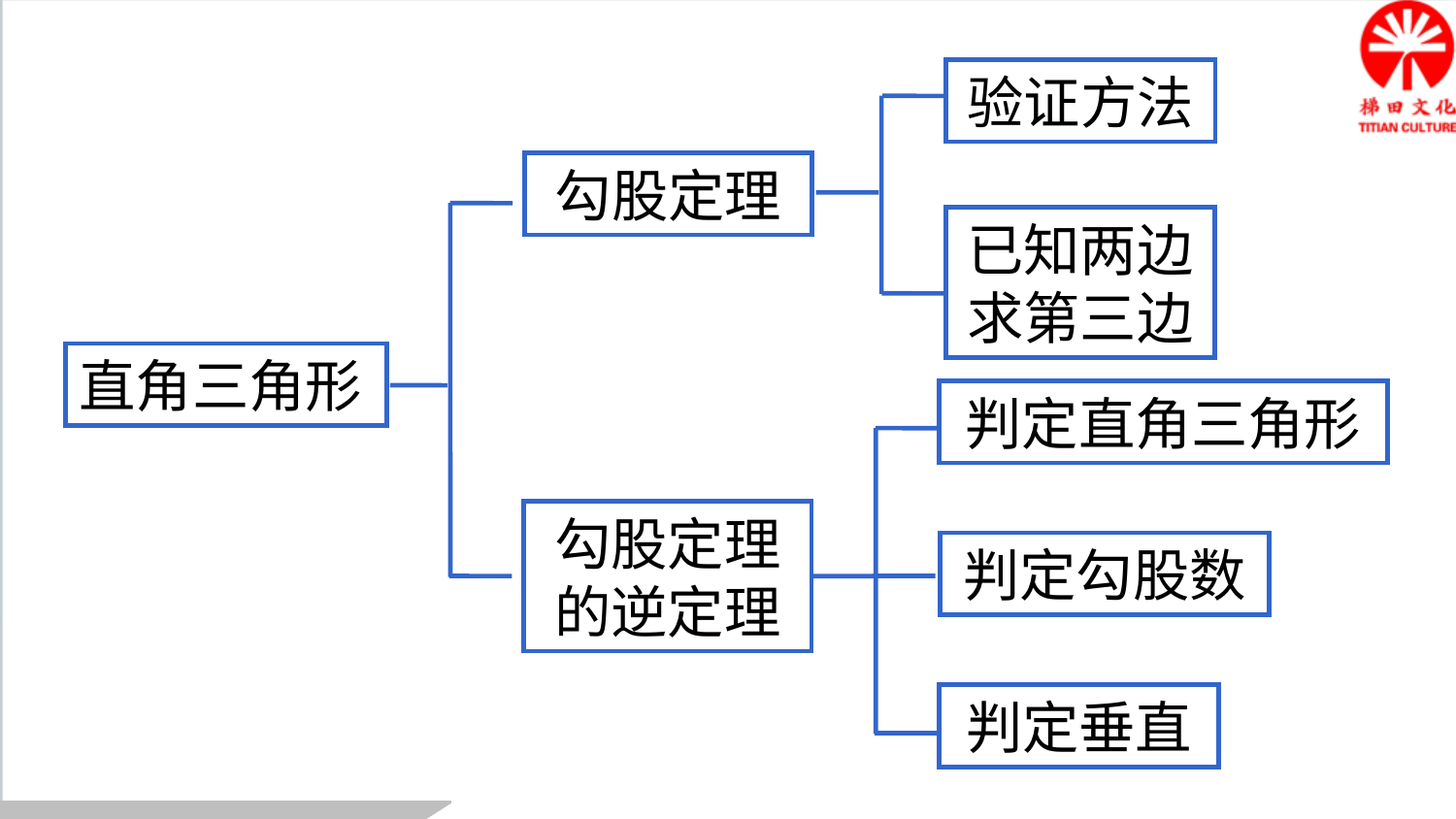

验证方法

勾股定理

已知两边
求第三边
直角三角形
判定直角三角形

勾股定理
的逆定理
判定勾股数
判定垂直